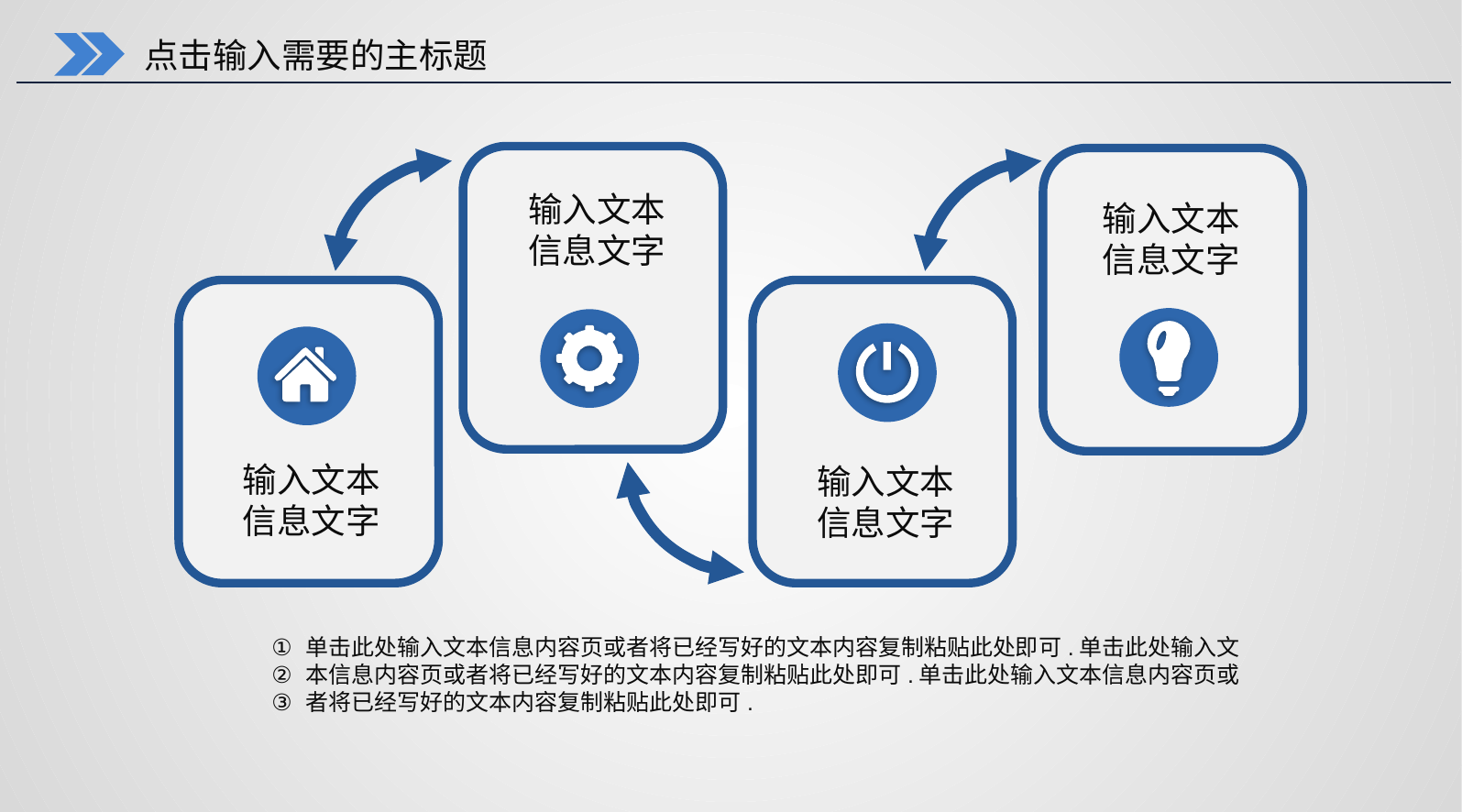

点击输入需要的主标题

输入文本
信息文字
输入文本
信息文字

输入文本
信息文字
输入文本
信息文字
单击此处输入文本信息内容页或者将已经写好的文本内容复制粘贴此处即可.单击此处输入文
本信息内容页或者将已经写好的文本内容复制粘贴此处即可.单击此处输入文本信息内容页或
者将已经写好的文本内容复制粘贴此处即可.